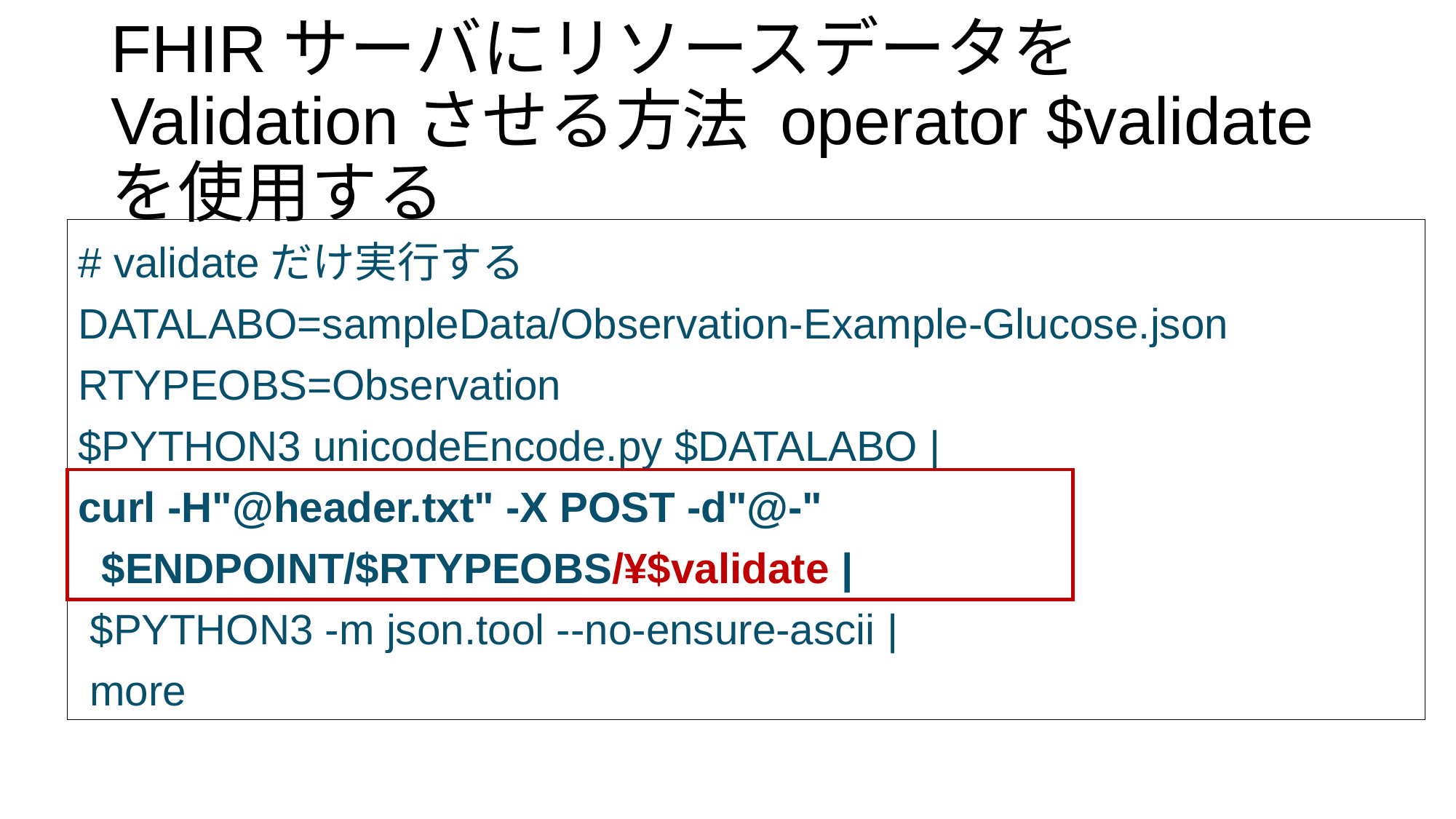

# FHIRサーバにリソースデータをValidationさせる方法 operator $validateを使用する
# validateだけ実行する
DATALABO=sampleData/Observation-Example-Glucose.json
RTYPEOBS=Observation
$PYTHON3 unicodeEncode.py $DATALABO |
curl -H"@header.txt" -X POST -d"@-"
  $ENDPOINT/$RTYPEOBS/¥$validate |
 $PYTHON3 -m json.tool --no-ensure-ascii |
 more